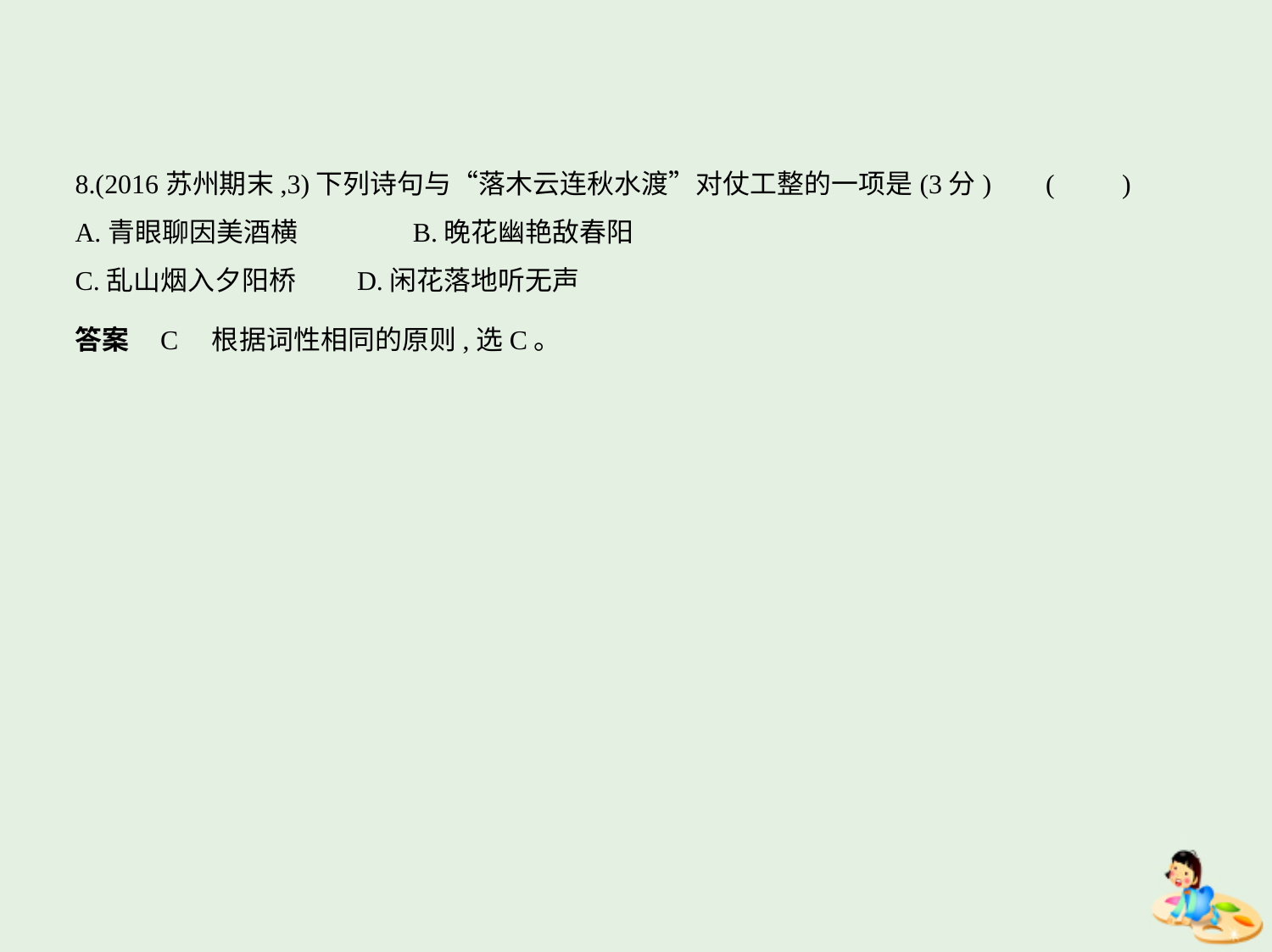

8.(2016苏州期末,3)下列诗句与“落木云连秋水渡”对仗工整的一项是(3分)     (　　)
A.青眼聊因美酒横　　　　B.晚花幽艳敌春阳
C.乱山烟入夕阳桥　　D.闲花落地听无声
答案    C　根据词性相同的原则,选C。